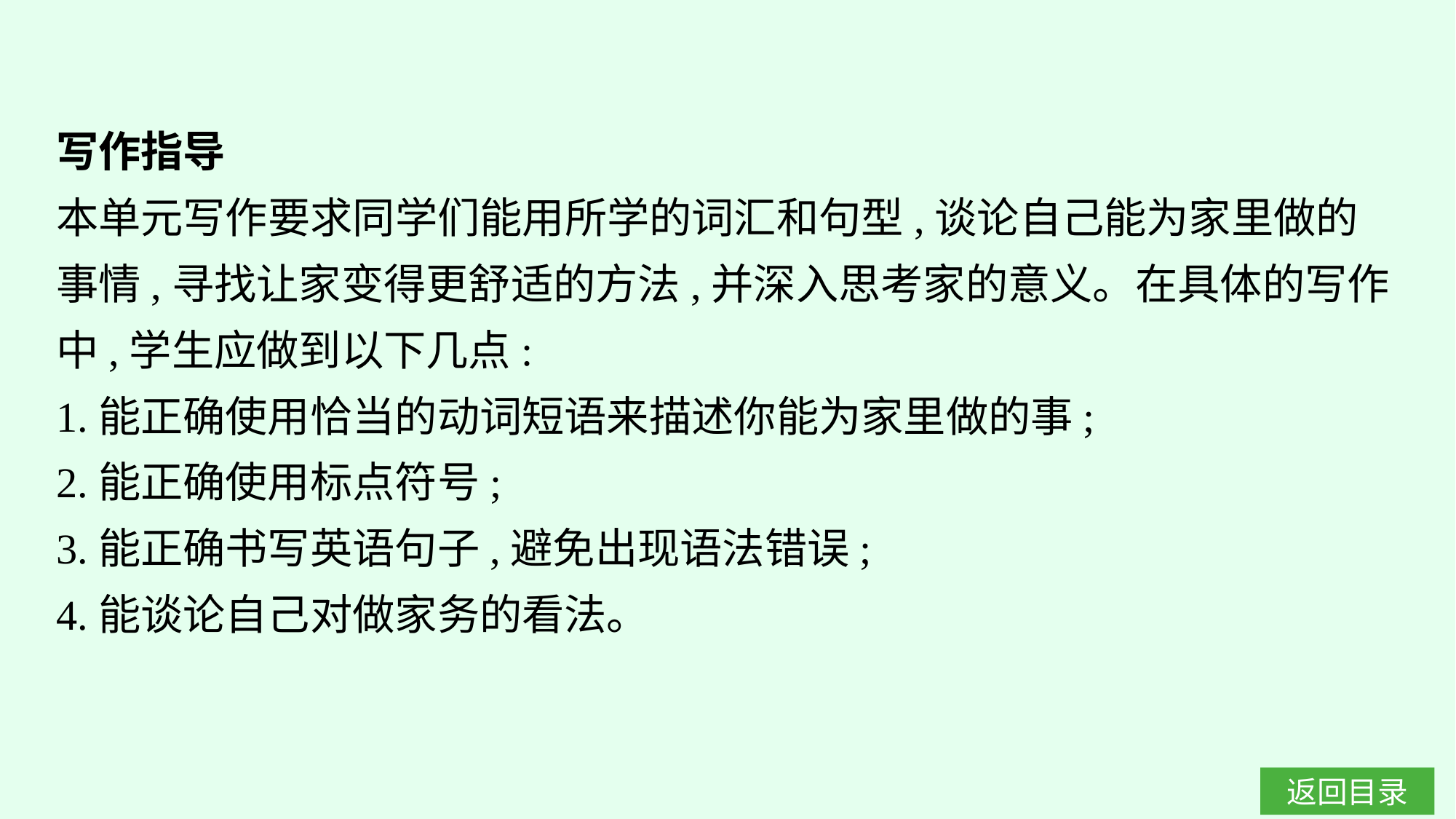

写作指导
本单元写作要求同学们能用所学的词汇和句型,谈论自己能为家里做的事情,寻找让家变得更舒适的方法,并深入思考家的意义。在具体的写作中,学生应做到以下几点:
1.能正确使用恰当的动词短语来描述你能为家里做的事;
2.能正确使用标点符号;
3.能正确书写英语句子,避免出现语法错误;
4.能谈论自己对做家务的看法。